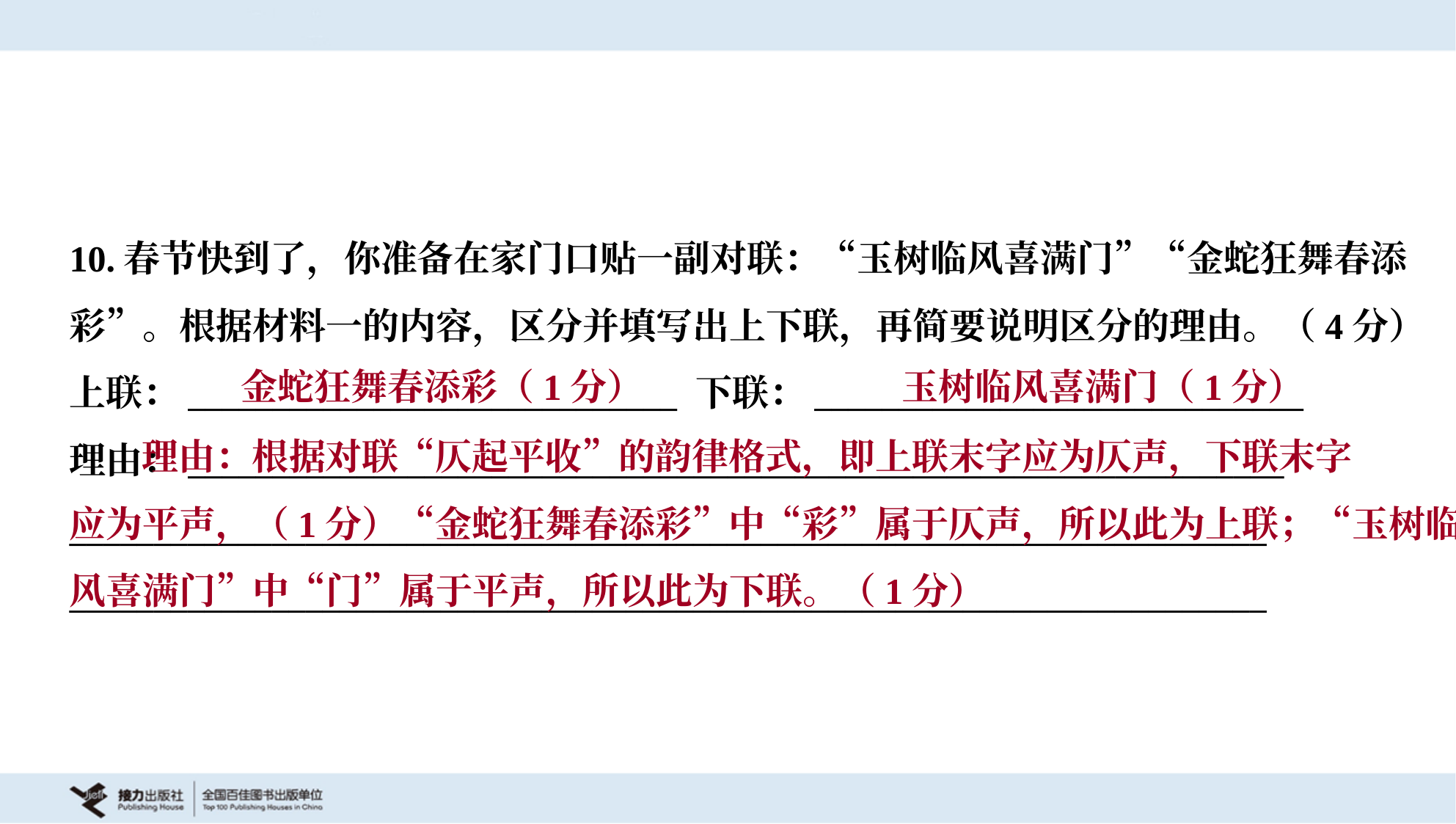

10.春节快到了，你准备在家门口贴一副对联：“玉树临风喜满门”“金蛇狂舞春添
彩”。根据材料一的内容，区分并填写出上下联，再简要说明区分的理由。（4分）
上联：_____________________________ 下联：_____________________________
理由：_________________________________________________________________
_______________________________________________________________________
_______________________________________________________________________
金蛇狂舞春添彩（1分）
玉树临风喜满门（1分）
       理由：根据对联“仄起平收”的韵律格式，即上联末字应为仄声，下联末字
应为平声，（1分）“金蛇狂舞春添彩”中“彩”属于仄声，所以此为上联；“玉树临
风喜满门”中“门”属于平声，所以此为下联。（1分）